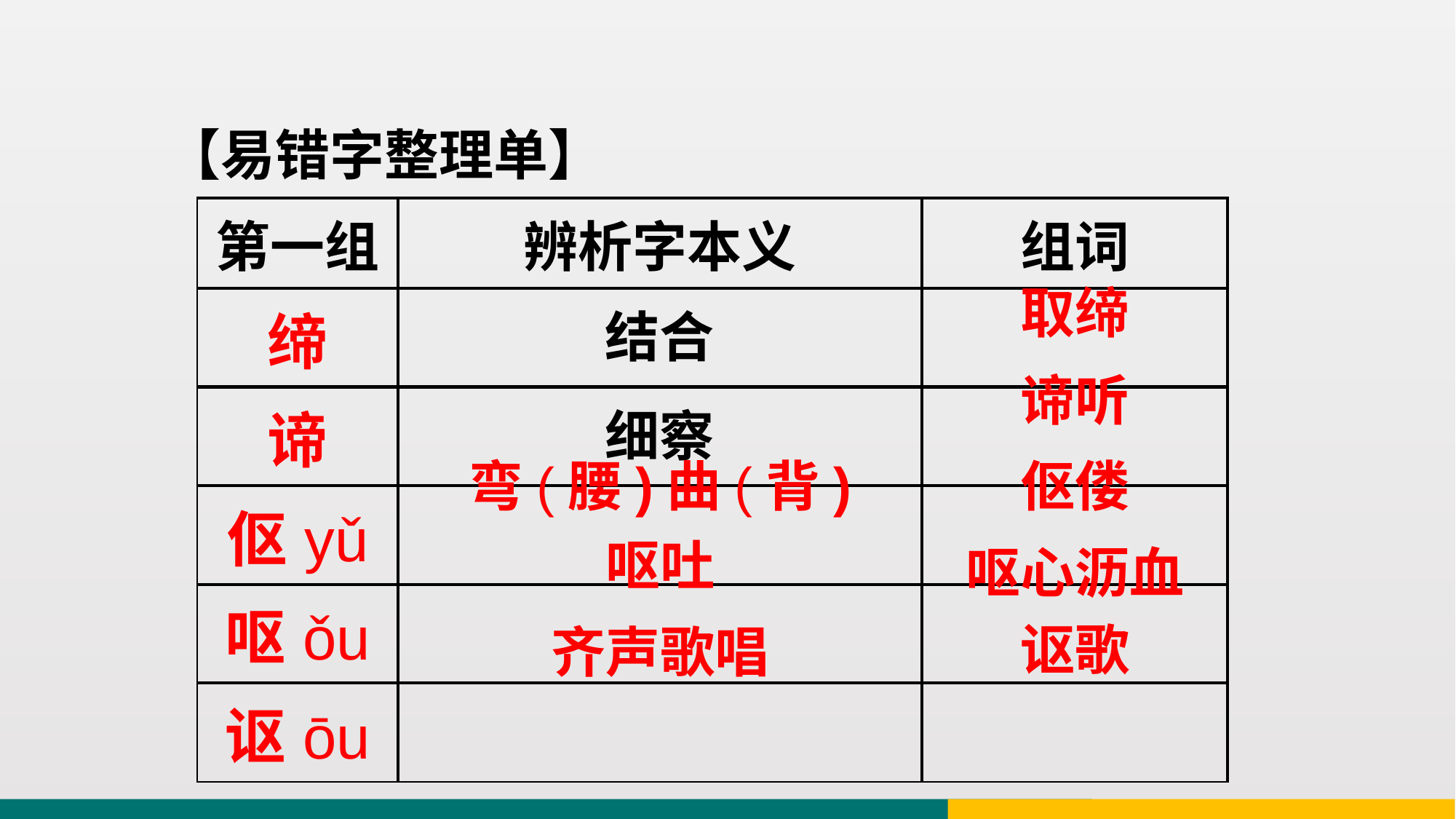

【易错字整理单】
| 第一组 | 辨析字本义 | 组词 |
| --- | --- | --- |
| 缔 | 结合 |  |
| 谛 | 细察 |  |
| 伛yǔ |  |  |
| 呕ǒu |  |  |
| 讴ōu |  |  |
取缔
谛听
弯(腰)曲(背)
伛偻
呕吐
呕心沥血
讴歌
齐声歌唱